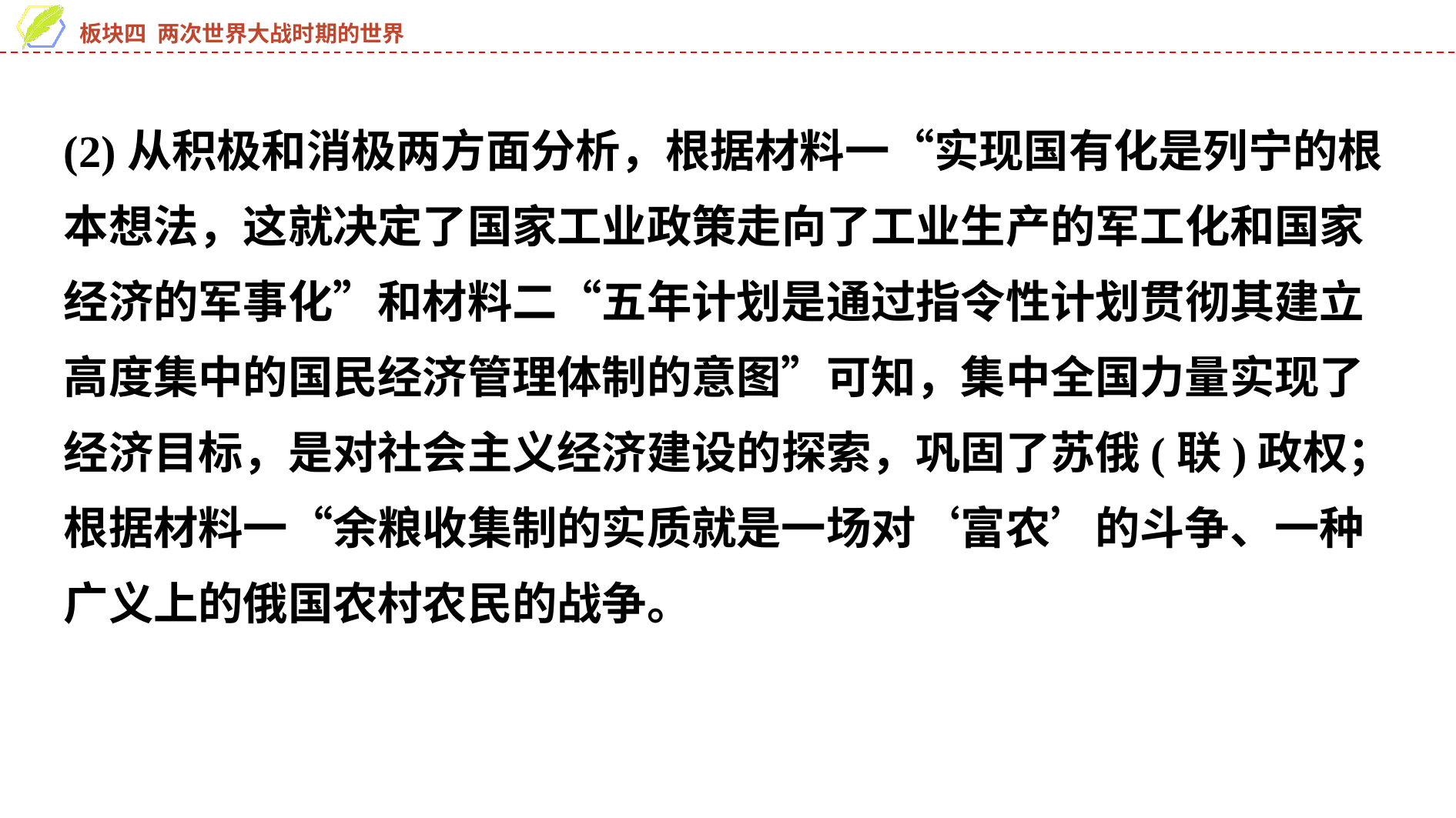

(2)从积极和消极两方面分析，根据材料一“实现国有化是列宁的根本想法，这就决定了国家工业政策走向了工业生产的军工化和国家经济的军事化”和材料二“五年计划是通过指令性计划贯彻其建立高度集中的国民经济管理体制的意图”可知，集中全国力量实现了经济目标，是对社会主义经济建设的探索，巩固了苏俄(联)政权；根据材料一“余粮收集制的实质就是一场对‘富农’的斗争、一种广义上的俄国农村农民的战争。